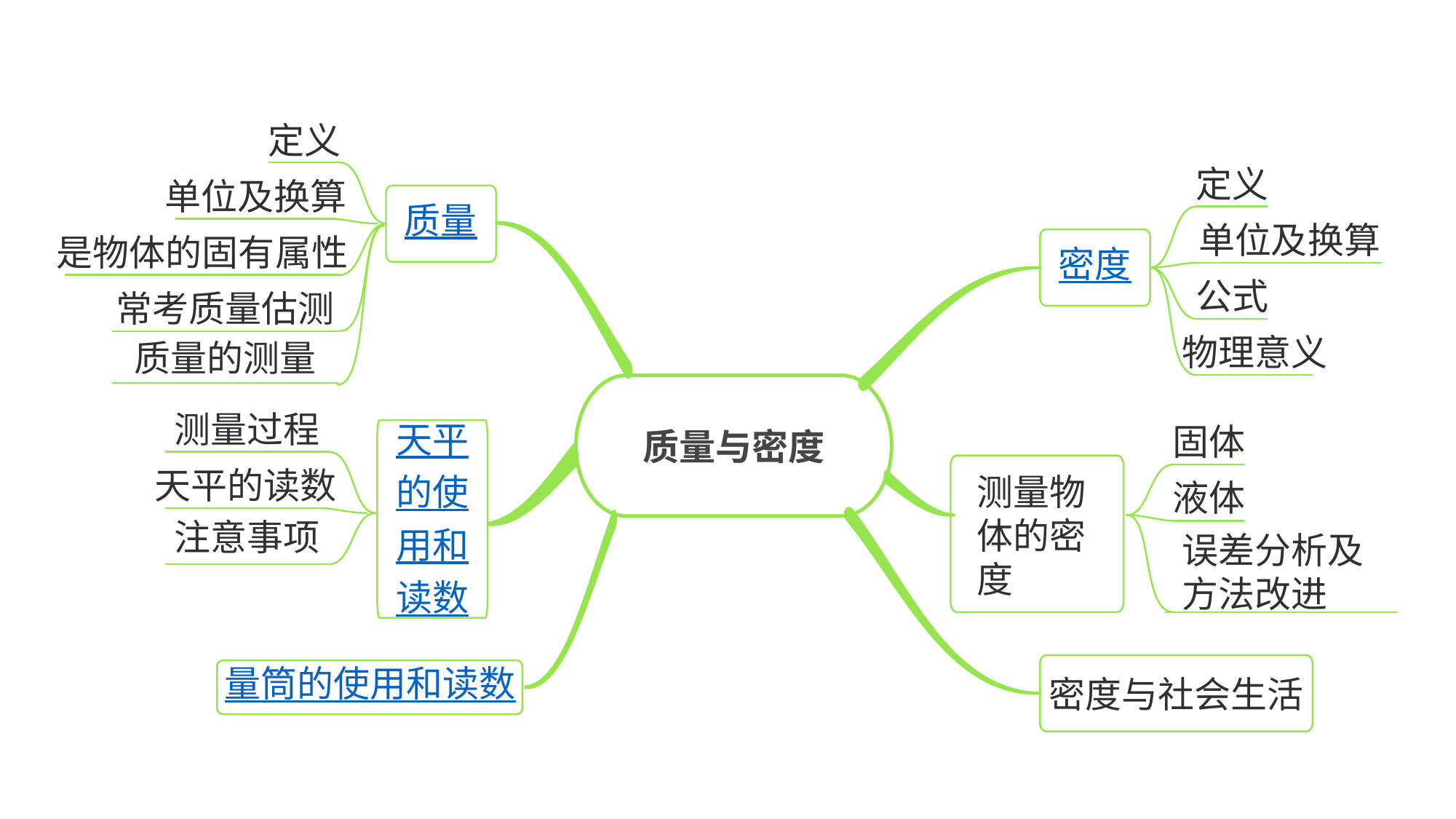

定义

定义

单位及换算

质量

单位及换算

是物体的固有属性

密度

公式

常考质量估测

质量的测量

物理意义
质量与密度
测量过程

固体

天平
的使
用和
读数

测量物体的密度

天平的读数

液体

注意事项

误差分析及方法改进

量筒的使用和读数

密度与社会生活